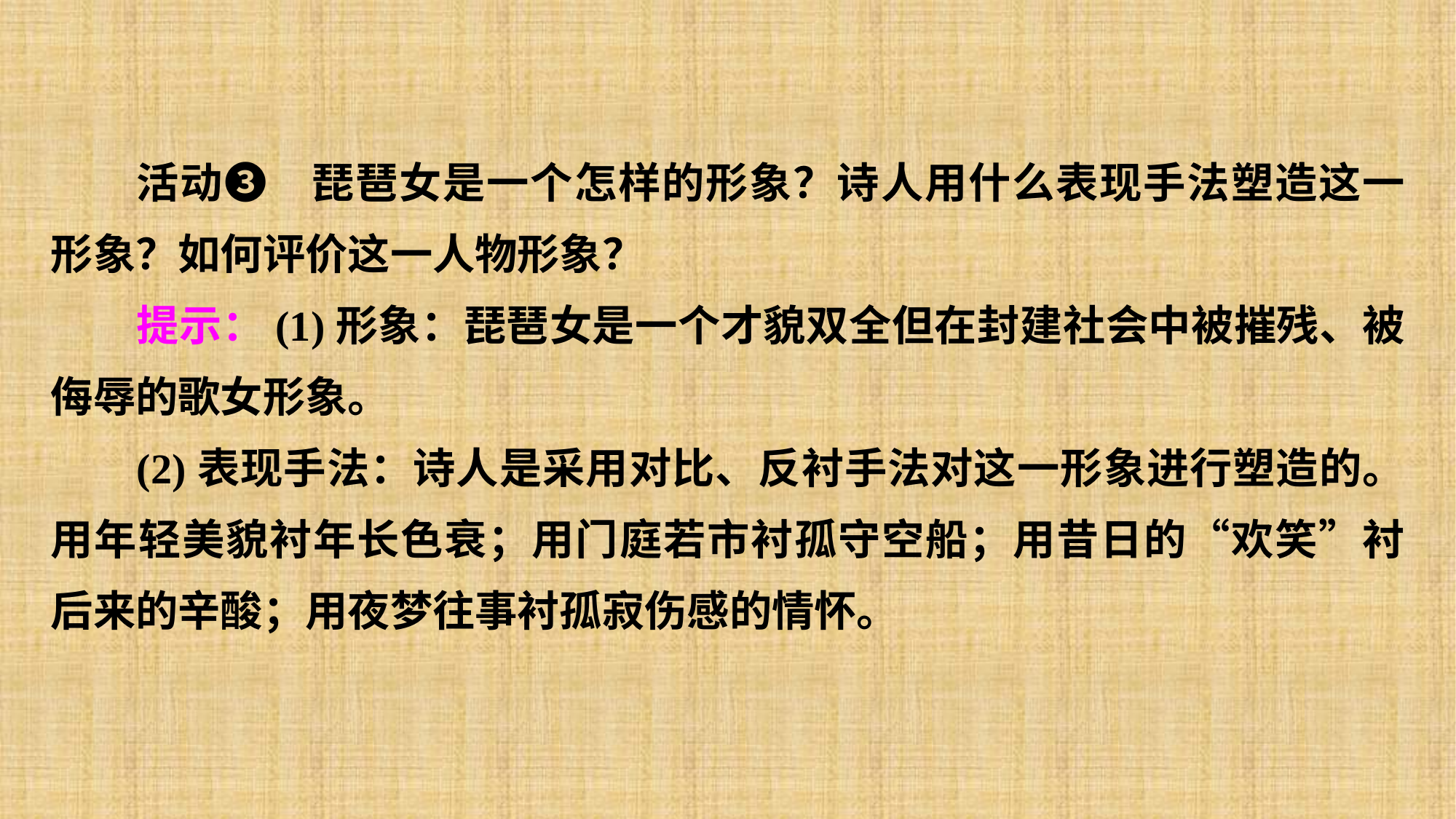

活动❸　琵琶女是一个怎样的形象？诗人用什么表现手法塑造这一形象？如何评价这一人物形象？
提示：(1)形象：琵琶女是一个才貌双全但在封建社会中被摧残、被侮辱的歌女形象。
(2)表现手法：诗人是采用对比、反衬手法对这一形象进行塑造的。用年轻美貌衬年长色衰；用门庭若市衬孤守空船；用昔日的“欢笑”衬后来的辛酸；用夜梦往事衬孤寂伤感的情怀。